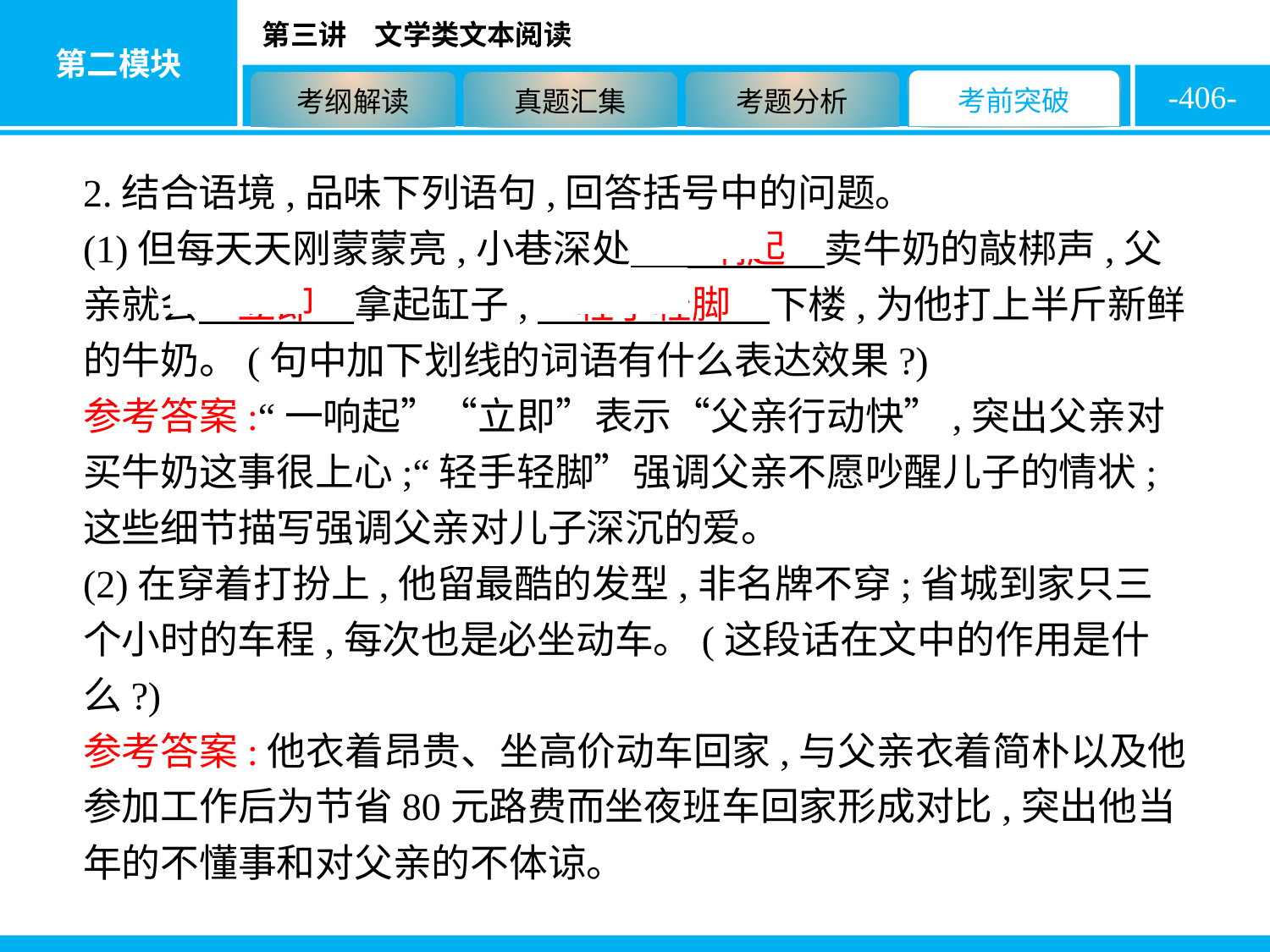

-406-
2.结合语境,品味下列语句,回答括号中的问题。
(1)但每天天刚蒙蒙亮,小巷深处　一响起　卖牛奶的敲梆声,父亲就会　立即　拿起缸子,　轻手轻脚　下楼,为他打上半斤新鲜的牛奶。(句中加下划线的词语有什么表达效果?)
参考答案:“一响起”“立即”表示“父亲行动快”,突出父亲对买牛奶这事很上心;“轻手轻脚”强调父亲不愿吵醒儿子的情状;这些细节描写强调父亲对儿子深沉的爱。
(2)在穿着打扮上,他留最酷的发型,非名牌不穿;省城到家只三个小时的车程,每次也是必坐动车。(这段话在文中的作用是什么?)
参考答案:他衣着昂贵、坐高价动车回家,与父亲衣着简朴以及他参加工作后为节省80元路费而坐夜班车回家形成对比,突出他当年的不懂事和对父亲的不体谅。